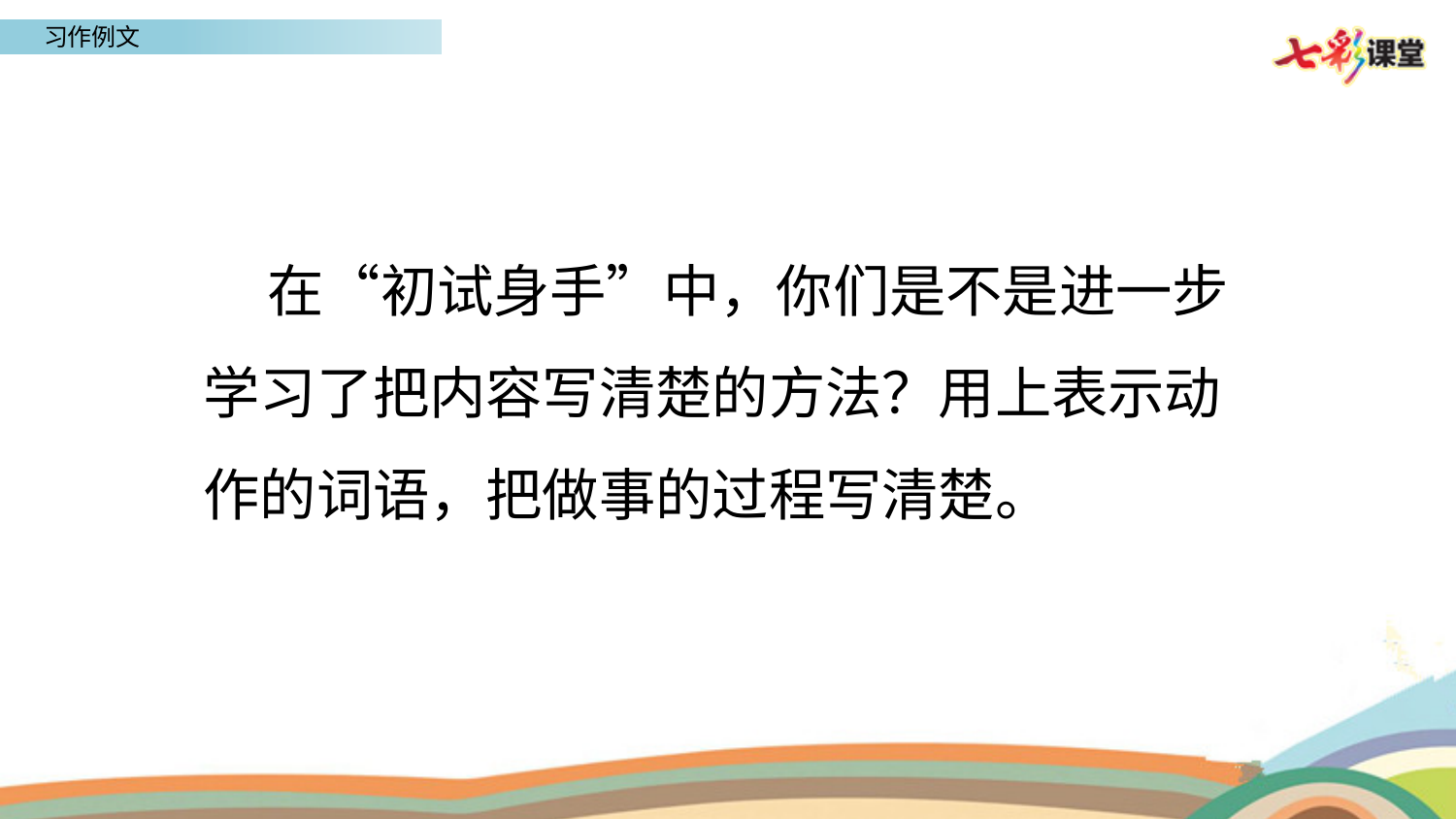

在“初试身手”中，你们是不是进一步学习了把内容写清楚的方法？用上表示动作的词语，把做事的过程写清楚。